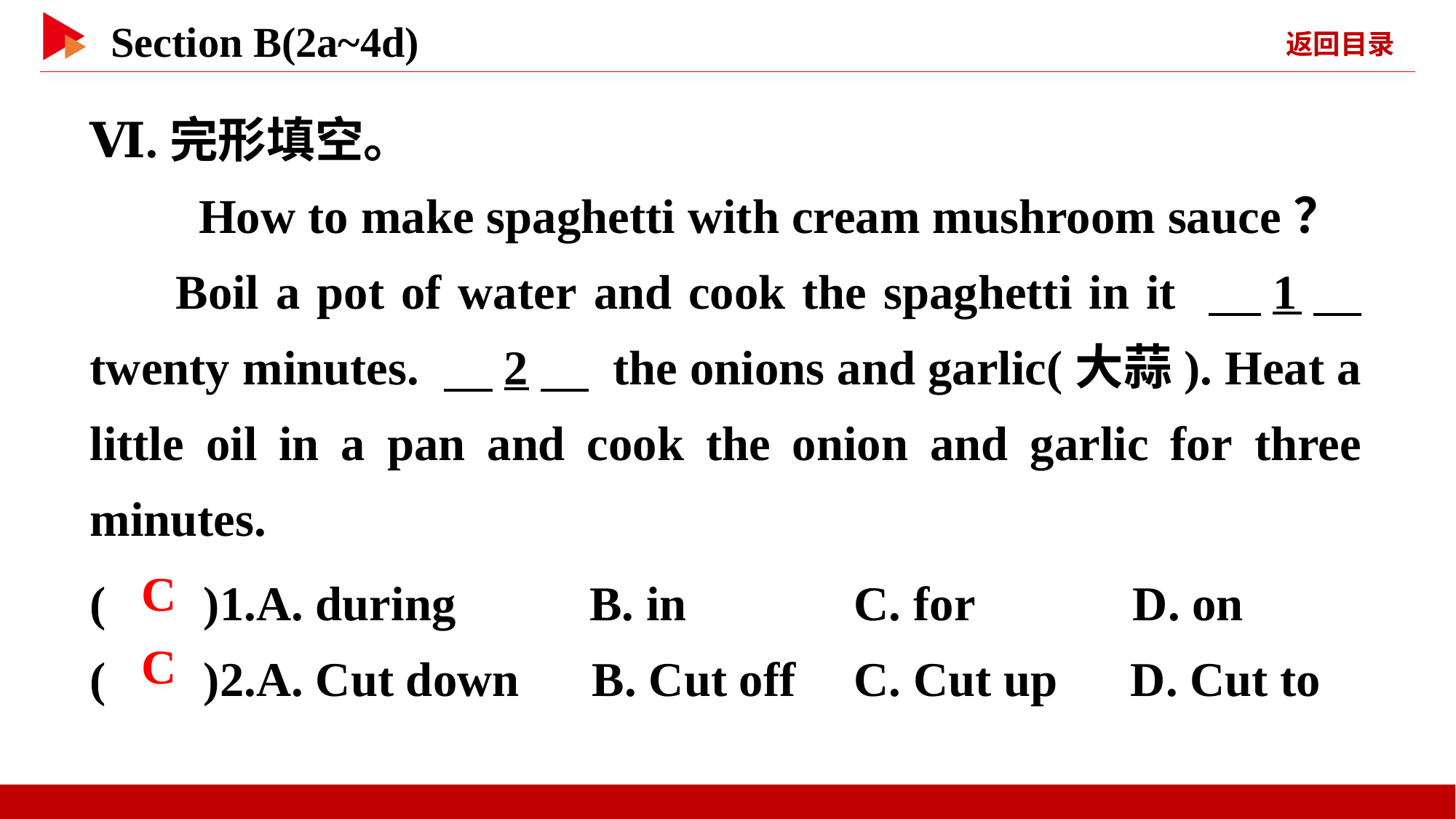

Ⅵ.完形填空。
　　How to make spaghetti with cream mushroom sauce？
Boil a pot of water and cook the spaghetti in it 　1　 twenty minutes. 　2　 the onions and garlic(大蒜). Heat a little oil in a pan and cook the onion and garlic for three minutes.
(        )1.A. during           B. in		C. for             D. on
(        )2.A. Cut down      B. Cut off	C. Cut up      D. Cut to
   C
   C